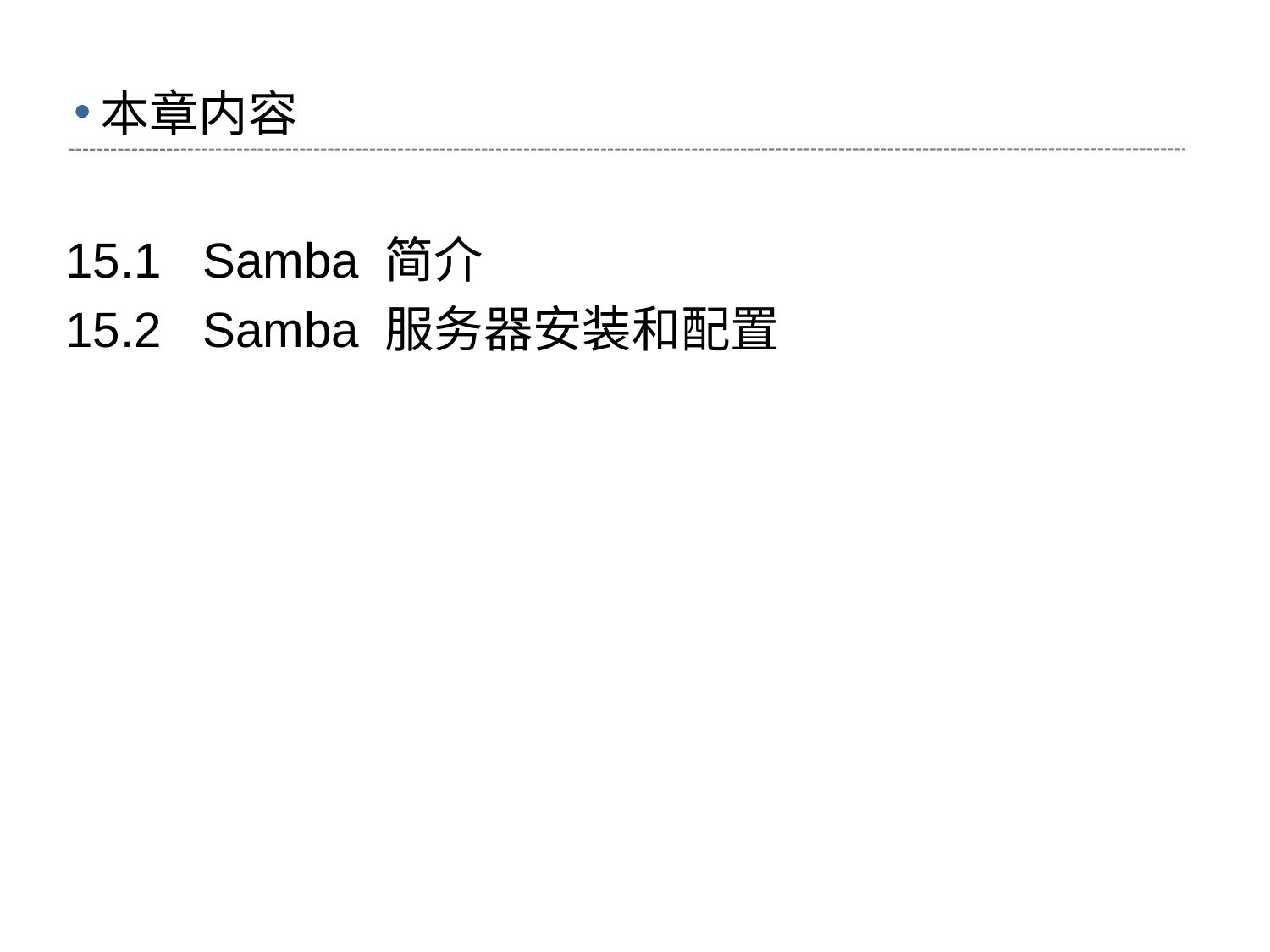

# 本章内容
15.1   Samba 简介
15.2   Samba 服务器安装和配置